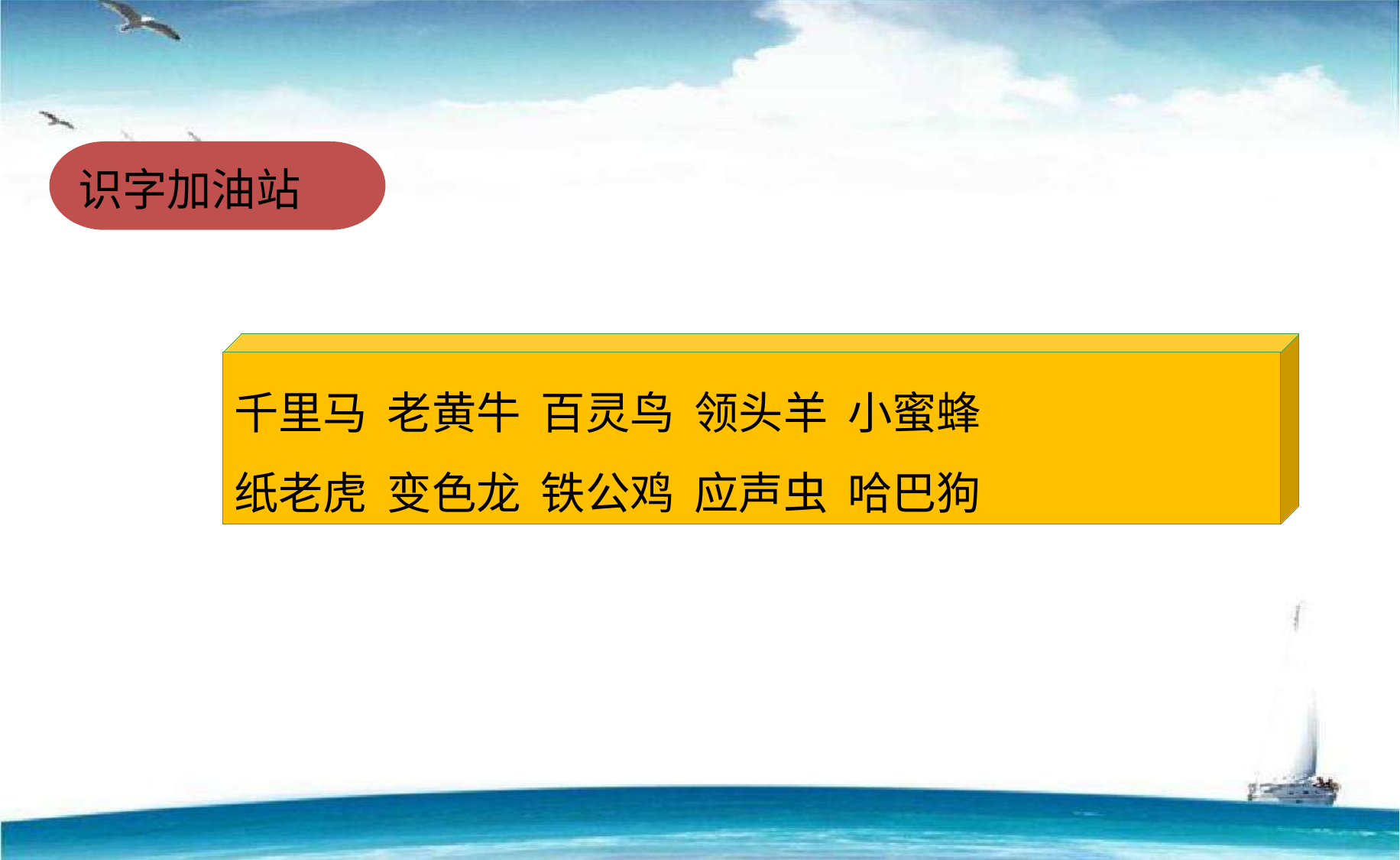

识字加油站
千里马  老黄牛  百灵鸟  领头羊  小蜜蜂
纸老虎  变色龙  铁公鸡  应声虫  哈巴狗